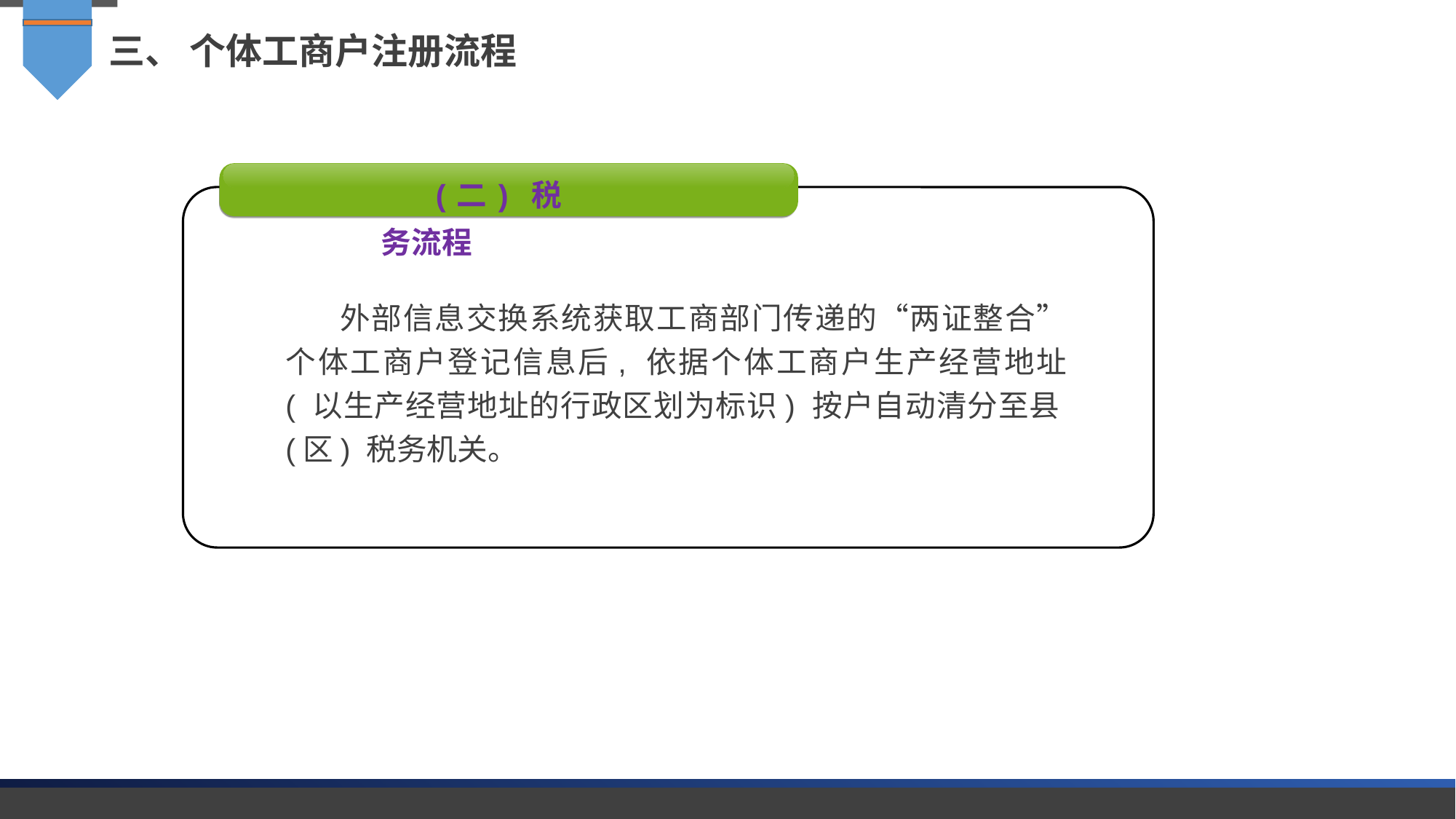

三、 个体工商户注册流程
(二) 税务流程

外部信息交换系统获取工商部门传递的“两证整合”个体工商户登记信息后, 依据个体工商户生产经营地址 ( 以生产经营地址的行政区划为标识) 按户自动清分至县(区) 税务机关。